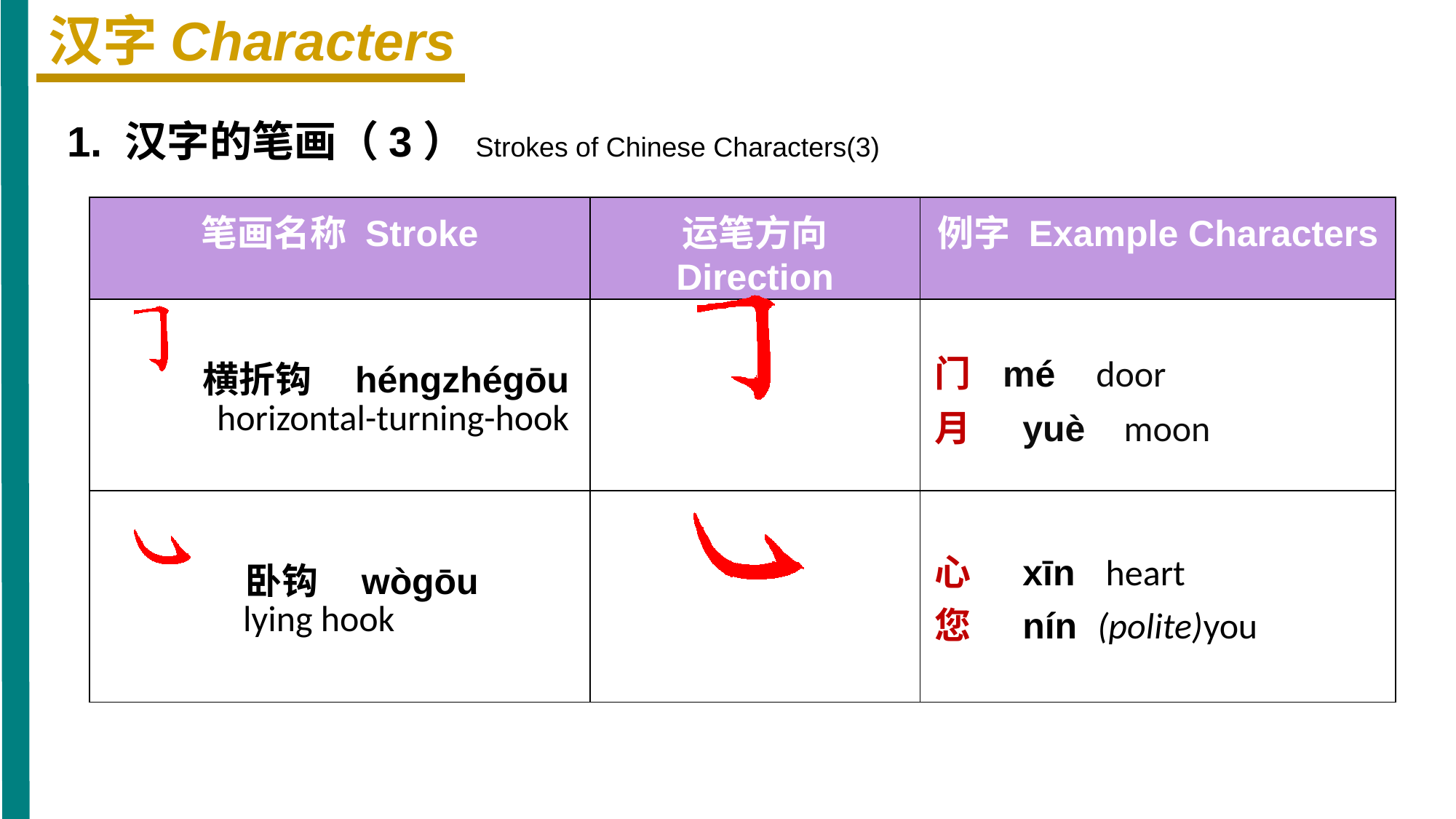

汉字Characters
1. 汉字的笔画（3）Strokes of Chinese Characters(3)
| 笔画名称 Stroke | 运笔方向 Direction | 例字 Example Characters |
| --- | --- | --- |
| 横折钩 hénɡzhéɡōu horizontal-turning-hook |  | 门 mé door 月 yuè moon |
| 卧钩 wòɡōu lying hook |  | 心 xīn heart 您 nín (polite)you |